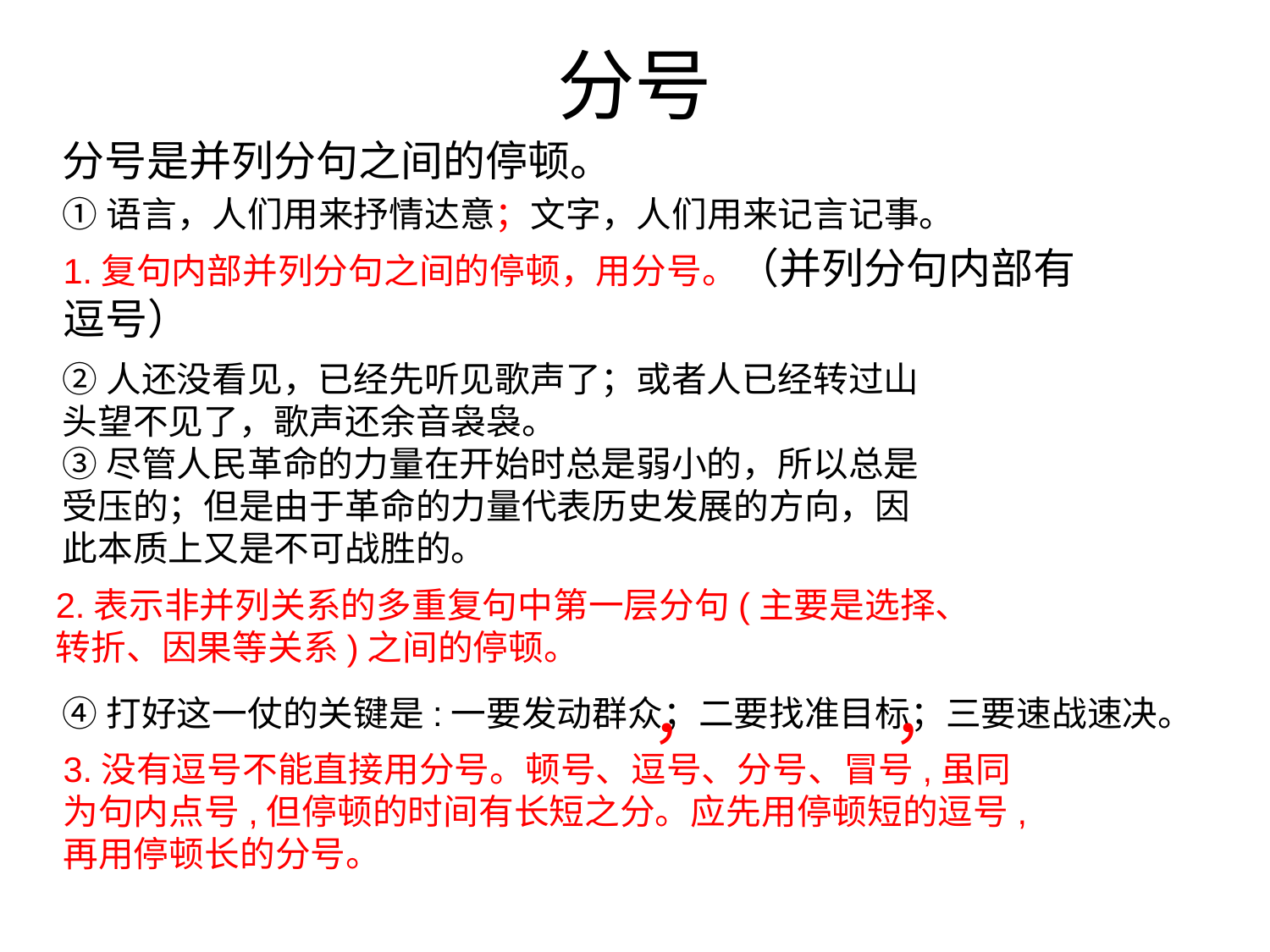

# 分号
分号是并列分句之间的停顿。
①语言，人们用来抒情达意；文字，人们用来记言记事。

1.复句内部并列分句之间的停顿，用分号。（并列分句内部有逗号）
②人还没看见，已经先听见歌声了；或者人已经转过山
头望不见了，歌声还余音袅袅。
③尽管人民革命的力量在开始时总是弱小的，所以总是
受压的；但是由于革命的力量代表历史发展的方向，因
此本质上又是不可战胜的。
2.表示非并列关系的多重复句中第一层分句(主要是选择、
转折、因果等关系)之间的停顿。
，
，
④打好这一仗的关键是:一要发动群众；二要找准目标；三要速战速决。
3.没有逗号不能直接用分号。顿号、逗号、分号、冒号,虽同
为句内点号,但停顿的时间有长短之分。应先用停顿短的逗号,
再用停顿长的分号。